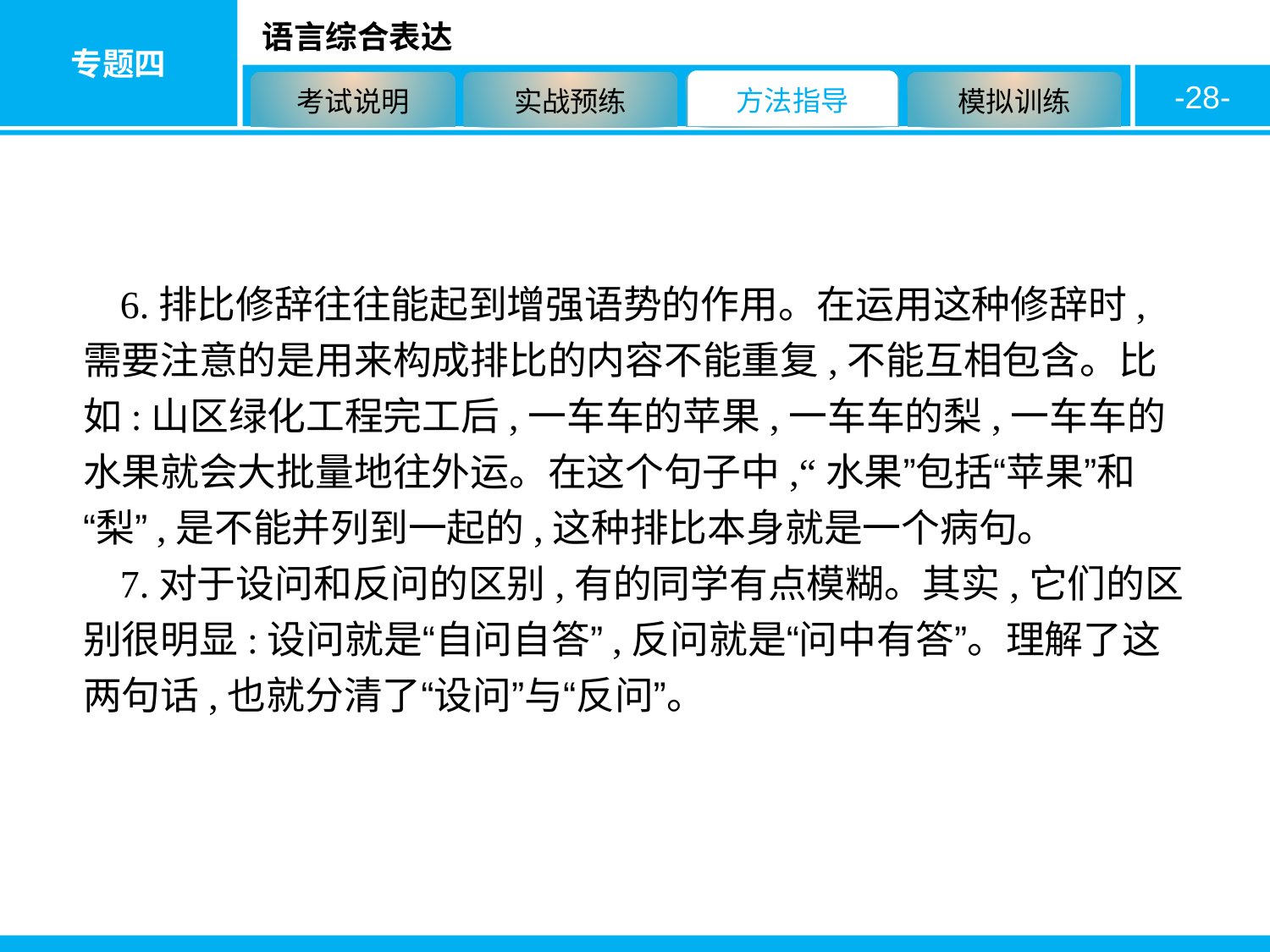

-28-
6.排比修辞往往能起到增强语势的作用。在运用这种修辞时,需要注意的是用来构成排比的内容不能重复,不能互相包含。比如:山区绿化工程完工后,一车车的苹果,一车车的梨,一车车的水果就会大批量地往外运。在这个句子中,“水果”包括“苹果”和“梨”,是不能并列到一起的,这种排比本身就是一个病句。
7.对于设问和反问的区别,有的同学有点模糊。其实,它们的区别很明显:设问就是“自问自答”,反问就是“问中有答”。理解了这两句话,也就分清了“设问”与“反问”。